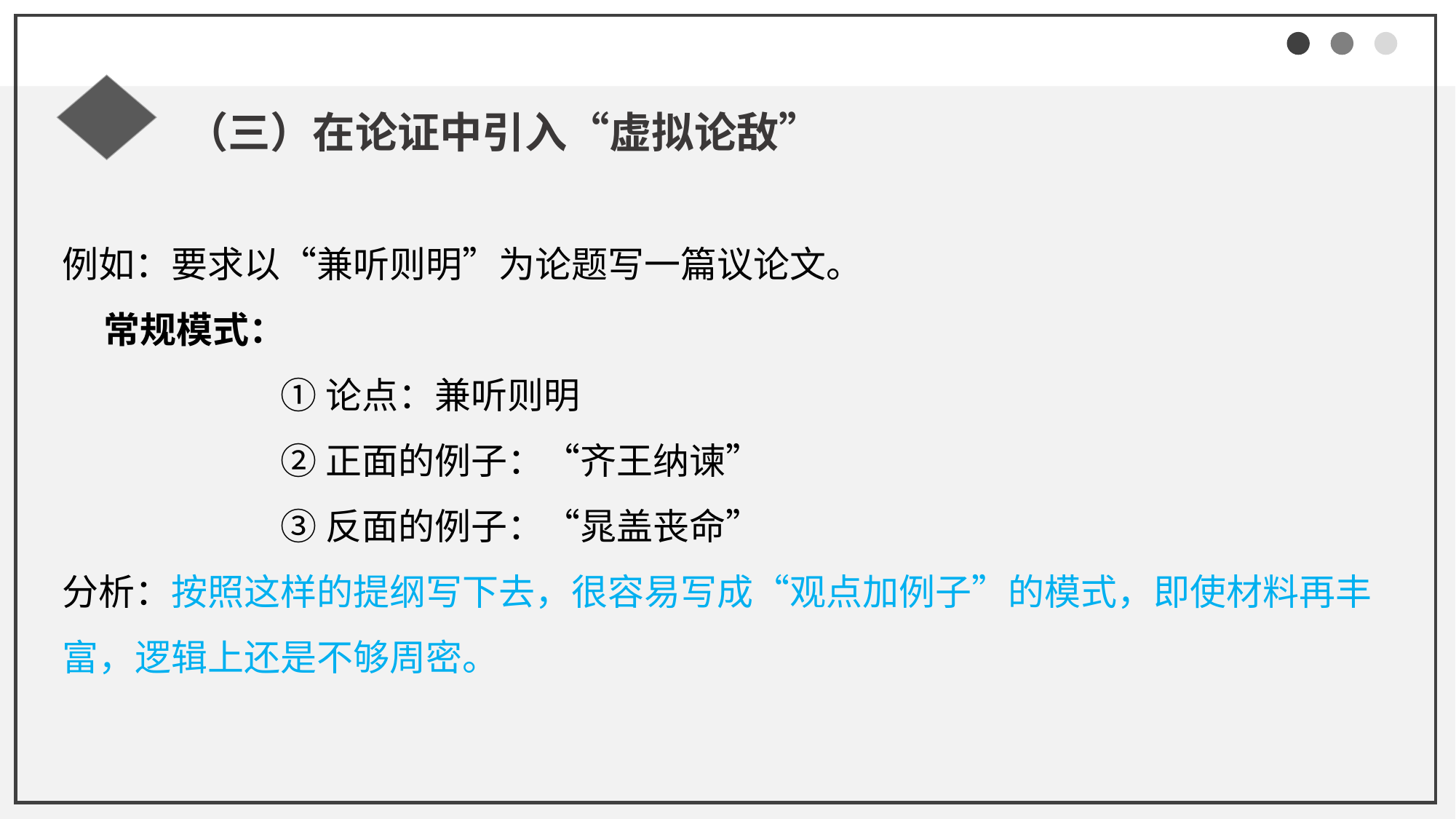

（三）在论证中引入“虚拟论敌”
例如：要求以“兼听则明”为论题写一篇议论文。
    常规模式：
①论点：兼听则明
②正面的例子：“齐王纳谏”
③反面的例子：“晁盖丧命”
分析：按照这样的提纲写下去，很容易写成“观点加例子”的模式，即使材料再丰富，逻辑上还是不够周密。